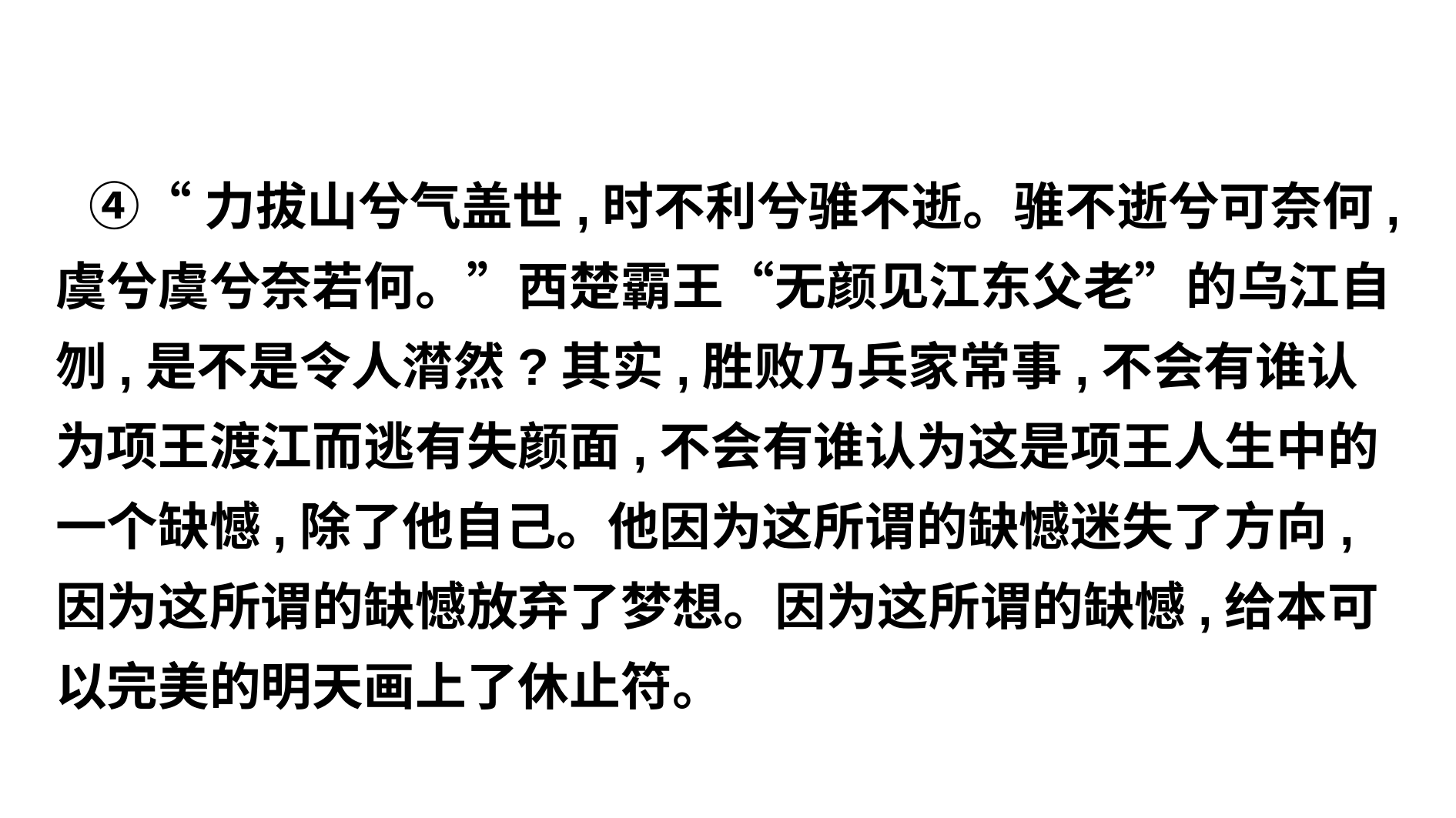

④“力拔山兮气盖世,时不利兮骓不逝。骓不逝兮可奈何,虞兮虞兮奈若何。”西楚霸王“无颜见江东父老”的乌江自刎,是不是令人潸然?其实,胜败乃兵家常事,不会有谁认为项王渡江而逃有失颜面,不会有谁认为这是项王人生中的一个缺憾,除了他自己。他因为这所谓的缺憾迷失了方向,因为这所谓的缺憾放弃了梦想。因为这所谓的缺憾,给本可以完美的明天画上了休止符。